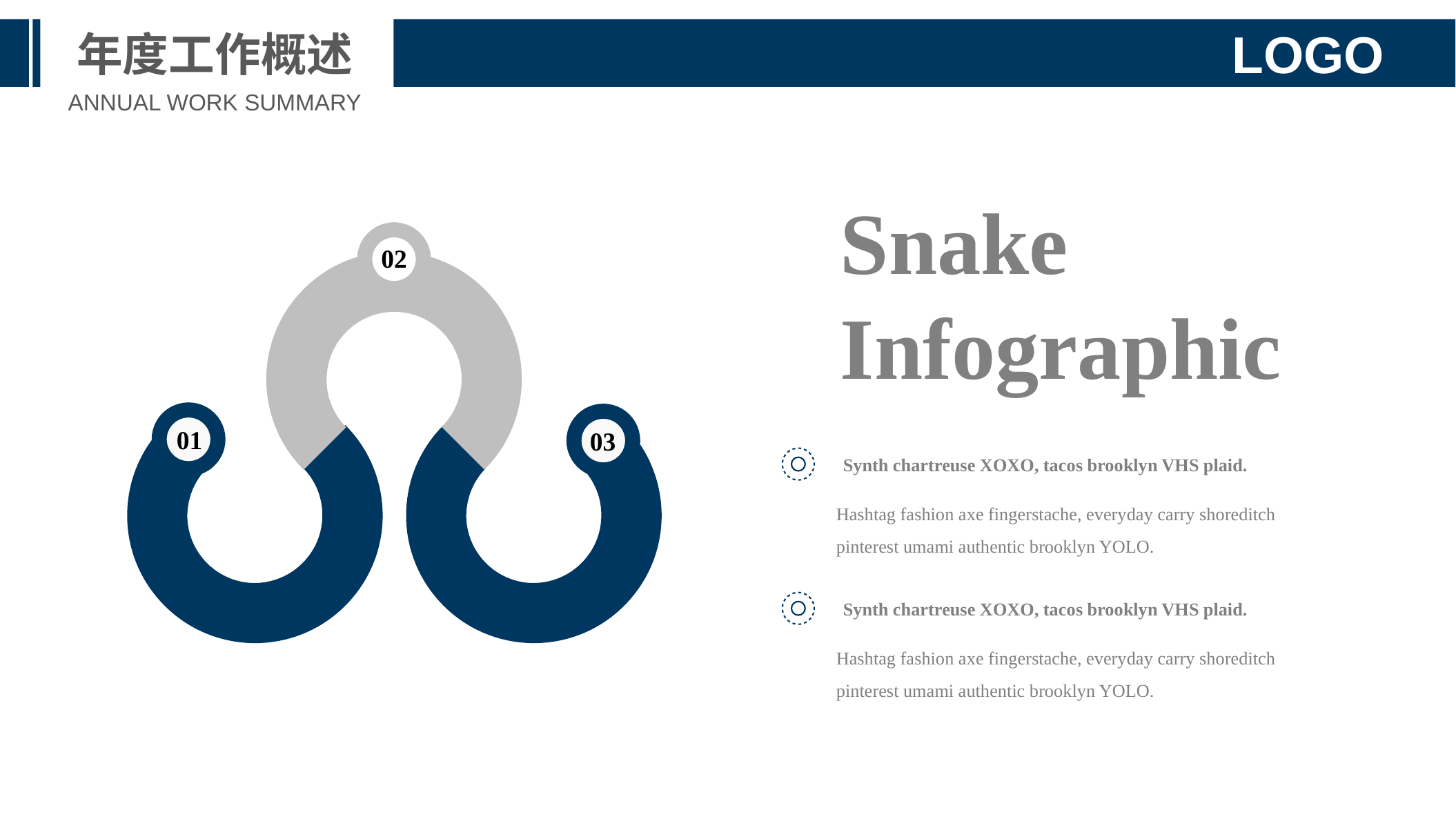

年度工作概述
LOGO
ANNUAL WORK SUMMARY
Snake
Infographic

02

01

03

Synth chartreuse XOXO, tacos brooklyn VHS plaid.
Hashtag fashion axe fingerstache, everyday carry shoreditch pinterest umami authentic brooklyn YOLO.

Synth chartreuse XOXO, tacos brooklyn VHS plaid.
Hashtag fashion axe fingerstache, everyday carry shoreditch pinterest umami authentic brooklyn YOLO.